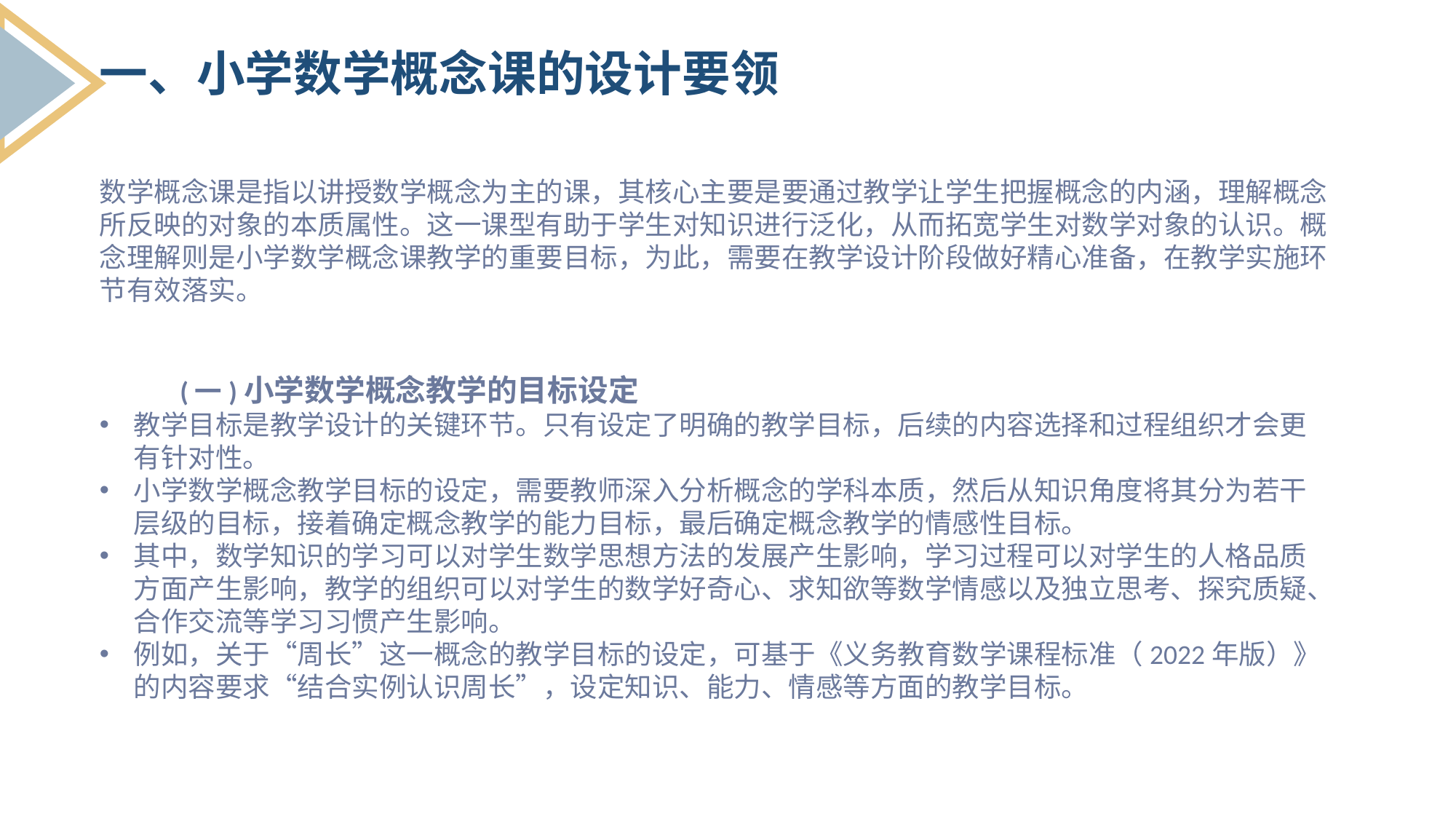

一、小学数学概念课的设计要领

数学概念课是指以讲授数学概念为主的课，其核心主要是要通过教学让学生把握概念的内涵，理解概念所反映的对象的本质属性。这一课型有助于学生对知识进行泛化，从而拓宽学生对数学对象的认识。概念理解则是小学数学概念课教学的重要目标，为此，需要在教学设计阶段做好精心准备，在教学实施环节有效落实。

             (一)小学数学概念教学的目标设定
教学目标是教学设计的关键环节。只有设定了明确的教学目标，后续的内容选择和过程组织才会更有针对性。
小学数学概念教学目标的设定，需要教师深入分析概念的学科本质，然后从知识角度将其分为若干层级的目标，接着确定概念教学的能力目标，最后确定概念教学的情感性目标。
其中，数学知识的学习可以对学生数学思想方法的发展产生影响，学习过程可以对学生的人格品质方面产生影响，教学的组织可以对学生的数学好奇心、求知欲等数学情感以及独立思考、探究质疑、合作交流等学习习惯产生影响。
例如，关于“周长”这一概念的教学目标的设定，可基于《义务教育数学课程标准（2022年版）》的内容要求“结合实例认识周长”，设定知识、能力、情感等方面的教学目标。